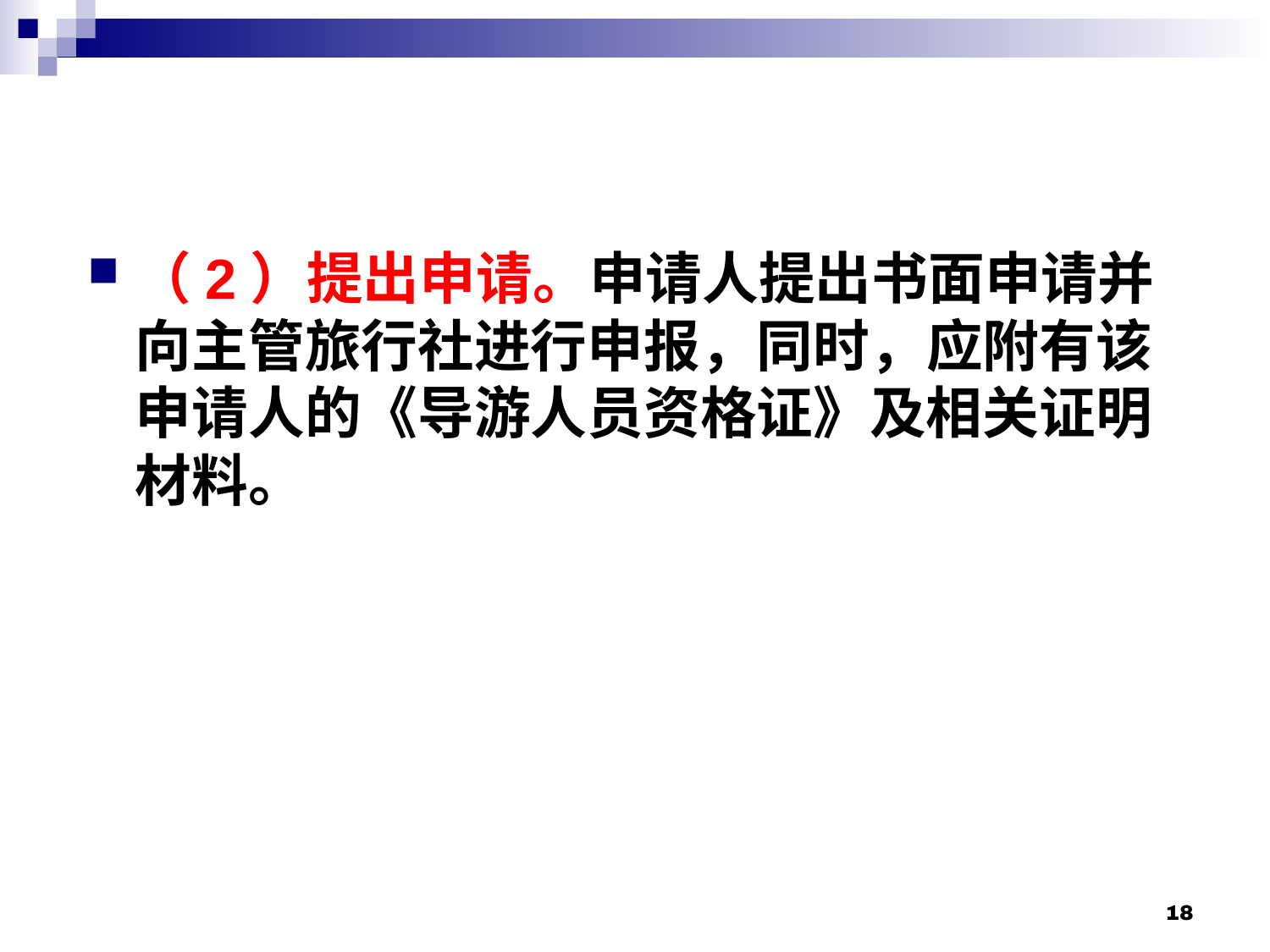

# （2）提出申请。申请人提出书面申请并向主管旅行社进行申报，同时，应附有该申请人的《导游人员资格证》及相关证明材料。
18